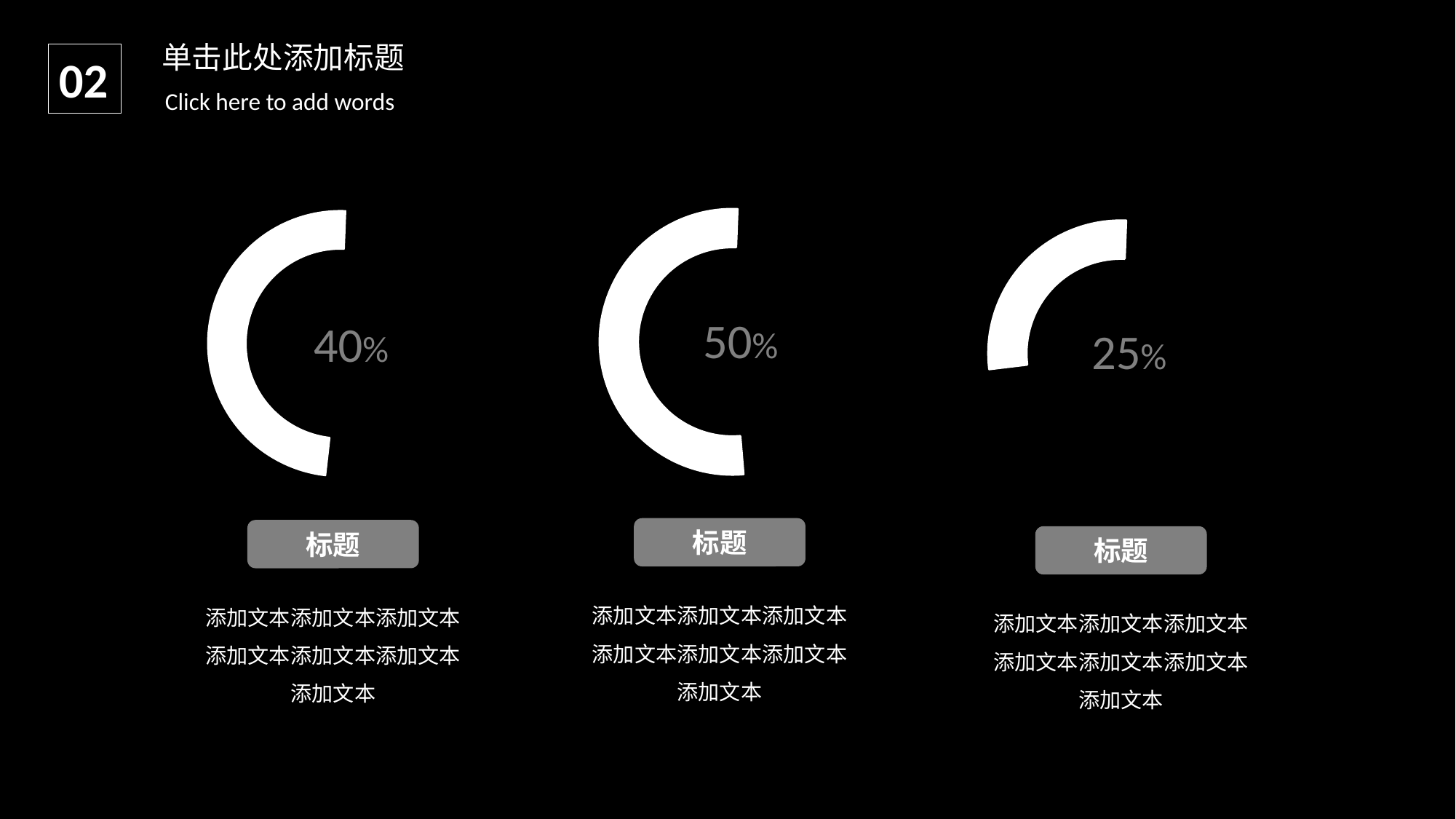

单击此处添加标题
02
Click here to add words

50%

40%

25%
标题
标题
标题
添加文本添加文本添加文本添加文本添加文本添加文本添加文本
添加文本添加文本添加文本添加文本添加文本添加文本添加文本
添加文本添加文本添加文本添加文本添加文本添加文本添加文本